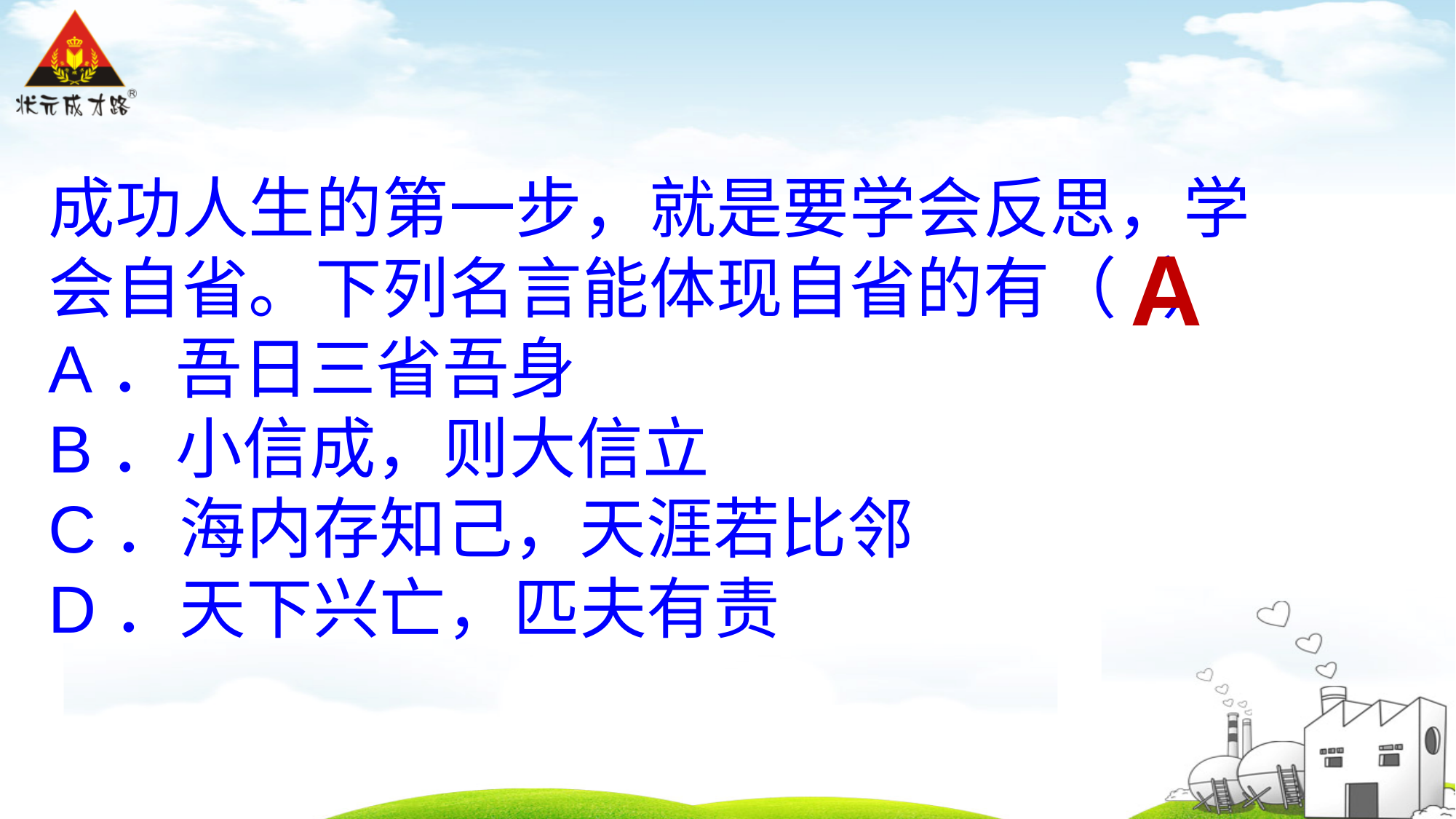

成功人生的第一步，就是要学会反思，学会自省。下列名言能体现自省的有（   ）
A．吾日三省吾身
B．小信成，则大信立
C．海内存知己，天涯若比邻
D．天下兴亡，匹夫有责
A